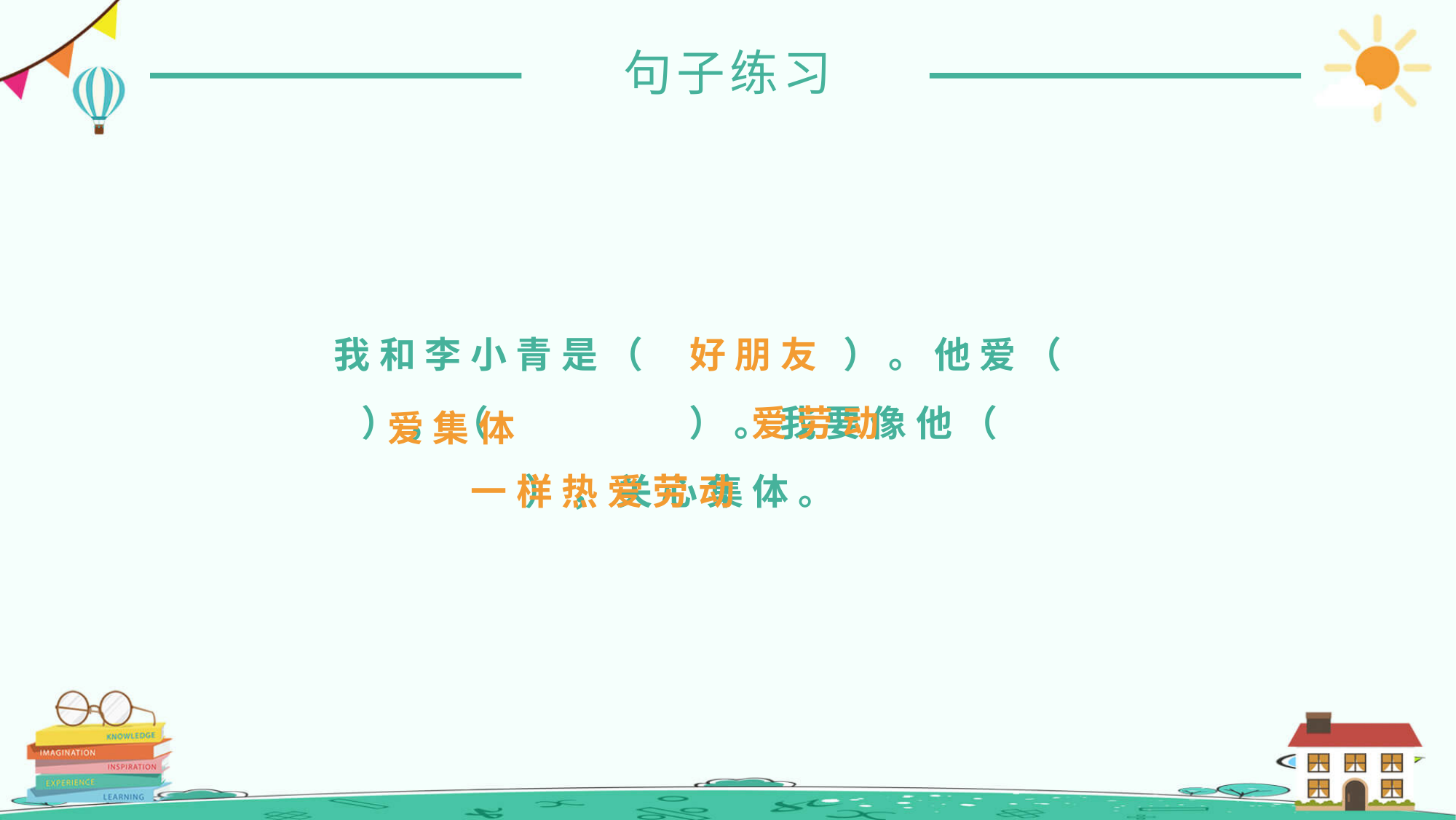

句子练习

我和李小青是（       ）。他爱（       ），（       ）。我要像他（               ），关心集体。
好朋友
爱劳动
爱集体
一样热爱劳动